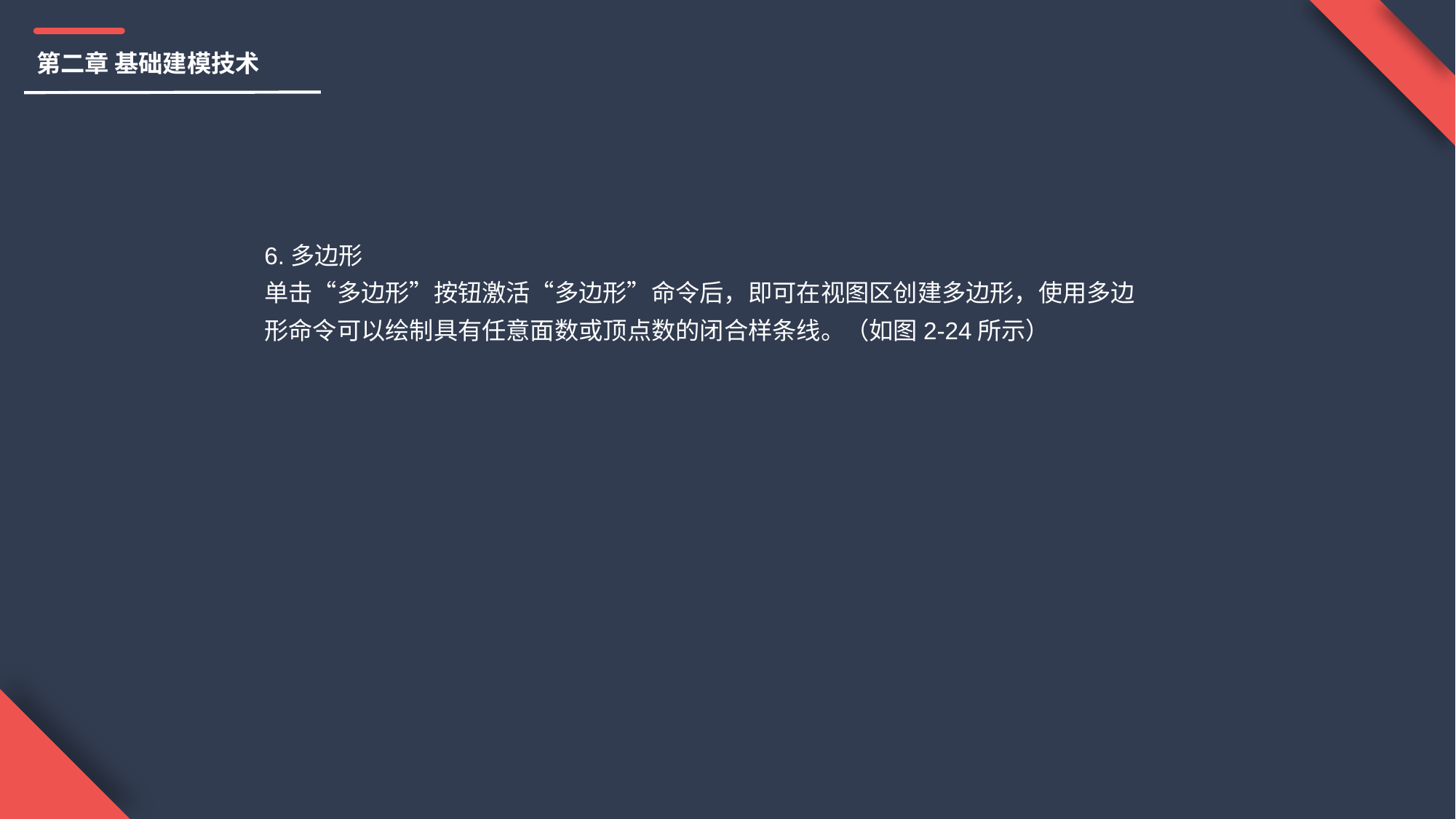

第二章 基础建模技术
6.多边形
单击“多边形”按钮激活“多边形”命令后，即可在视图区创建多边形，使用多边形命令可以绘制具有任意面数或顶点数的闭合样条线。（如图2-24所示）